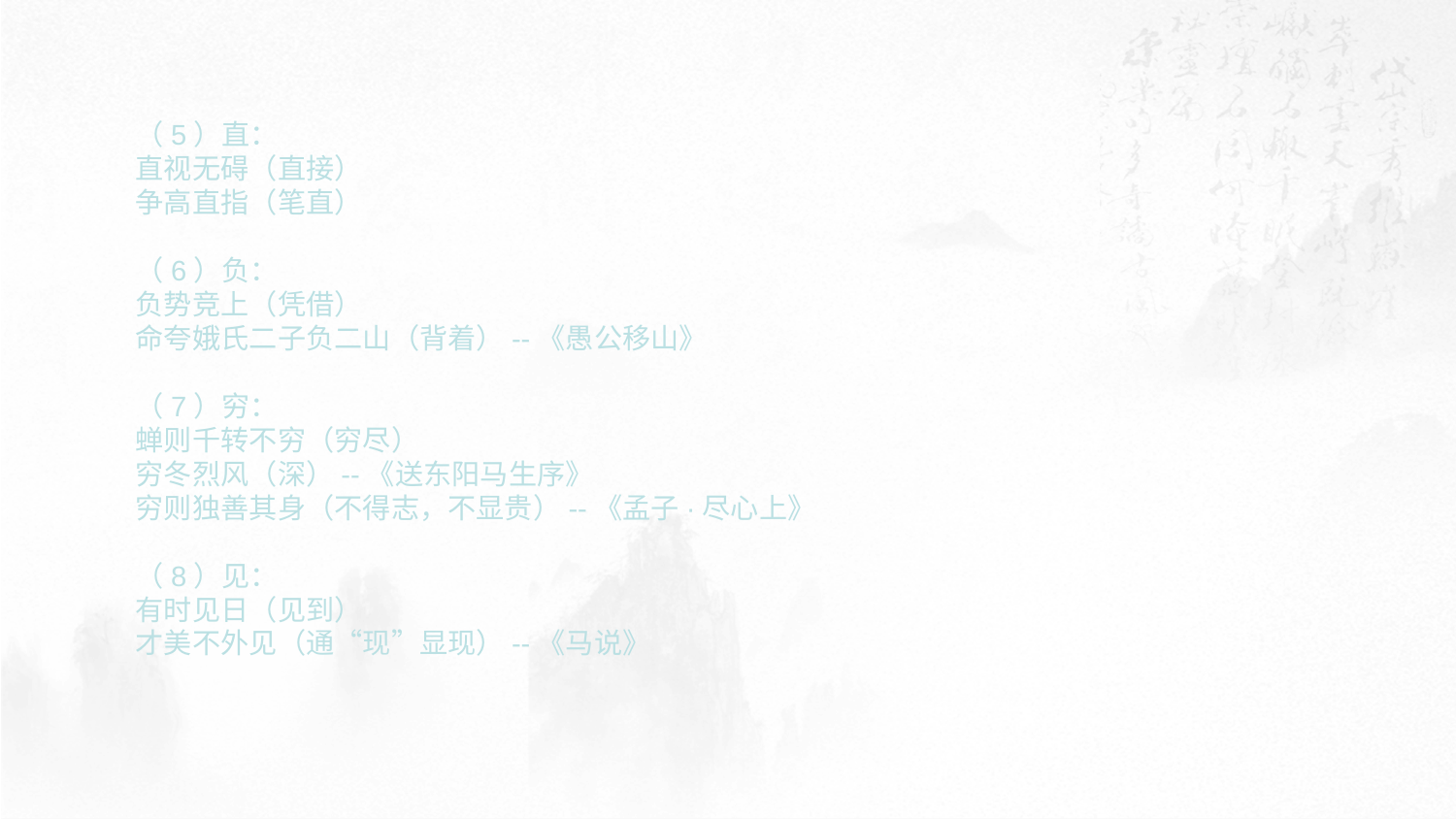

（5）直：
直视无碍（直接）
争高直指（笔直）

（6）负：
负势竞上（凭借）
命夸娥氏二子负二山（背着）--《愚公移山》

（7）穷：
蝉则千转不穷（穷尽）
穷冬烈风（深）--《送东阳马生序》
穷则独善其身（不得志，不显贵）--《孟子·尽心上》

（8）见：
有时见日（见到）
才美不外见（通“现”显现）--《马说》